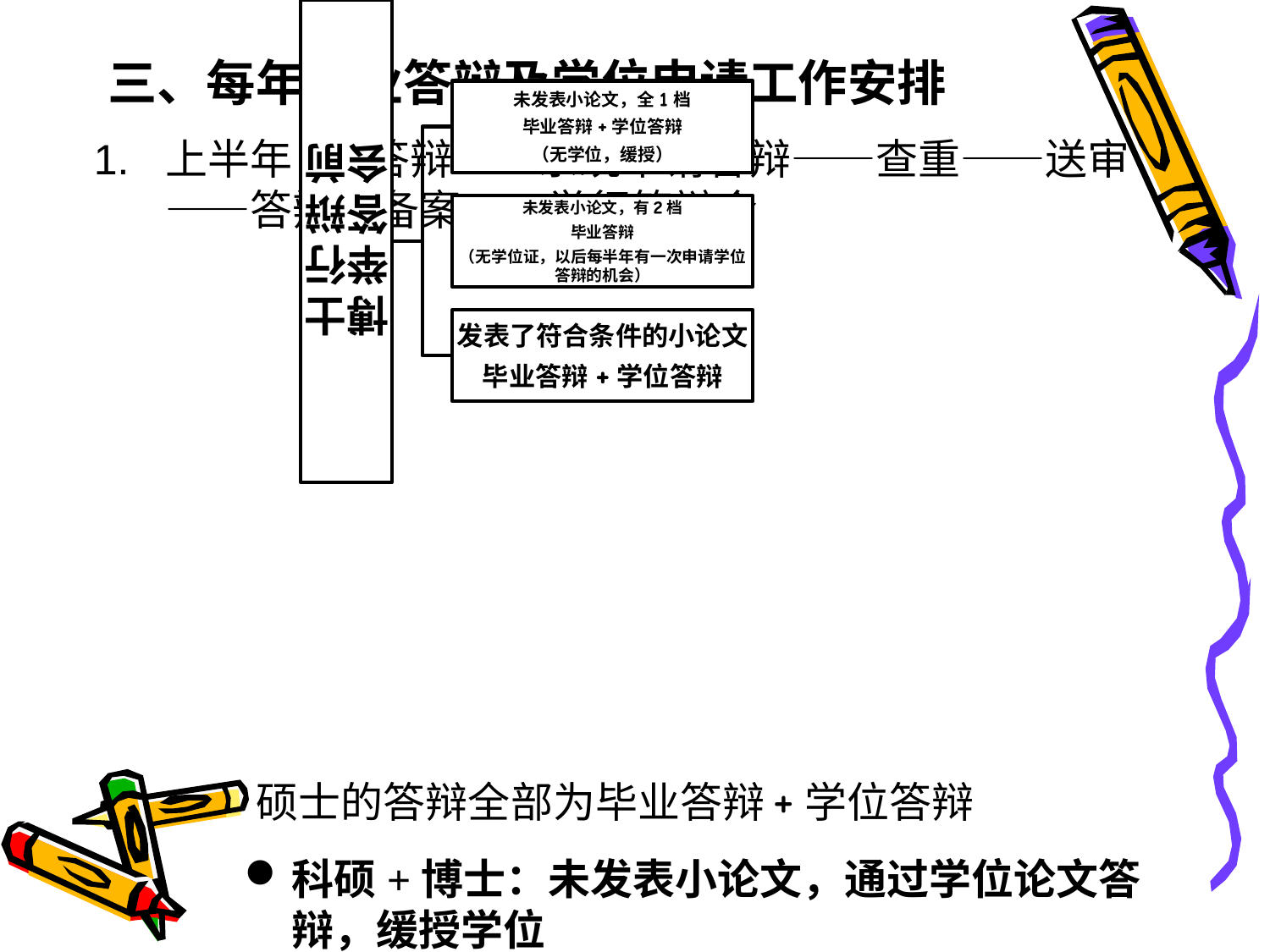

# 三、每年毕业答辩及学位申请工作安排
上半年:预答辩——系统申请答辩——查重——送审——答辩前备案——举行答辩会

                硕士的答辩全部为毕业答辩+学位答辩

博士举行答辩会前
未发表小论文，全1档
毕业答辩+学位答辩
（无学位，缓授）
未发表小论文，有2档
毕业答辩
（无学位证，以后每半年有一次申请学位答辩的机会）
发表了符合条件的小论文
毕业答辩+学位答辩
未发表小论文，三份盲审结果全1档，举行毕业答辩+学位答辩
科硕+博士：未发表小论文，通过学位论文答辩，缓授学位